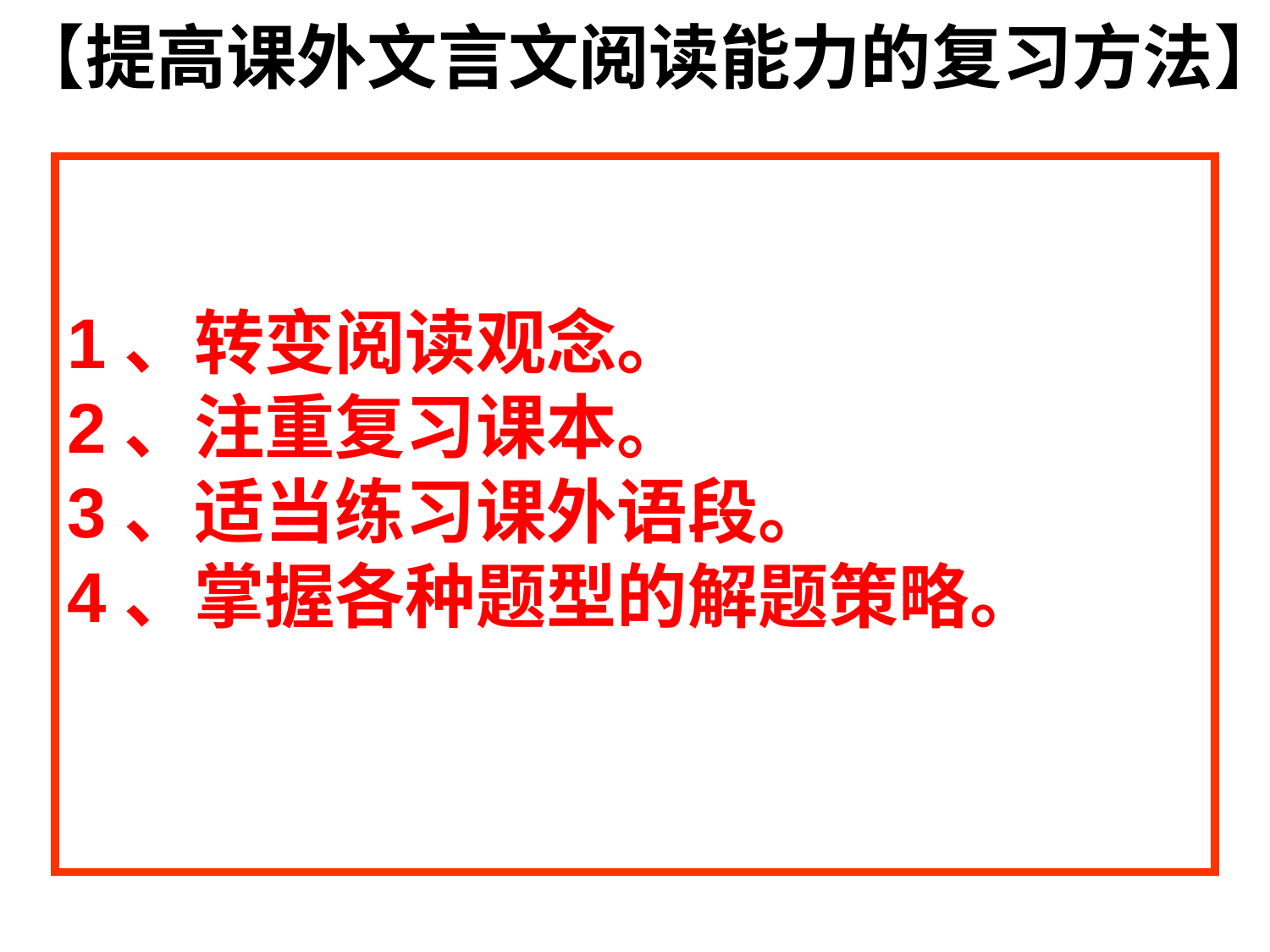

【提高课外文言文阅读能力的复习方法】

1、转变阅读观念。
2、注重复习课本。
3、适当练习课外语段。
4、掌握各种题型的解题策略。